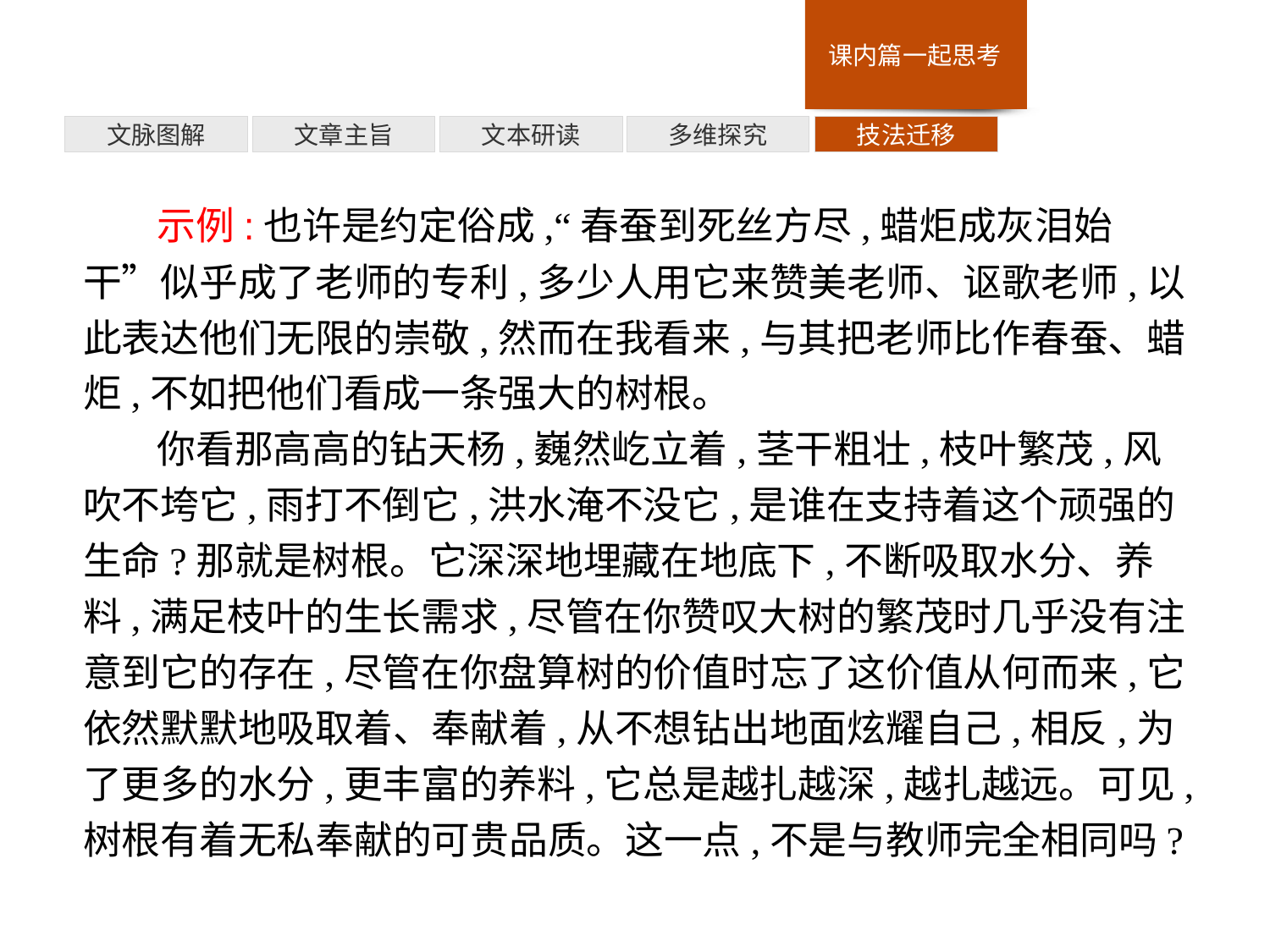

技法迁移
多维探究
文本研读
文章主旨
文脉图解
示例:也许是约定俗成,“春蚕到死丝方尽,蜡炬成灰泪始干”似乎成了老师的专利,多少人用它来赞美老师、讴歌老师,以此表达他们无限的崇敬,然而在我看来,与其把老师比作春蚕、蜡炬,不如把他们看成一条强大的树根。
你看那高高的钻天杨,巍然屹立着,茎干粗壮,枝叶繁茂,风吹不垮它,雨打不倒它,洪水淹不没它,是谁在支持着这个顽强的生命?那就是树根。它深深地埋藏在地底下,不断吸取水分、养料,满足枝叶的生长需求,尽管在你赞叹大树的繁茂时几乎没有注意到它的存在,尽管在你盘算树的价值时忘了这价值从何而来,它依然默默地吸取着、奉献着,从不想钻出地面炫耀自己,相反,为了更多的水分,更丰富的养料,它总是越扎越深,越扎越远。可见,树根有着无私奉献的可贵品质。这一点,不是与教师完全相同吗?